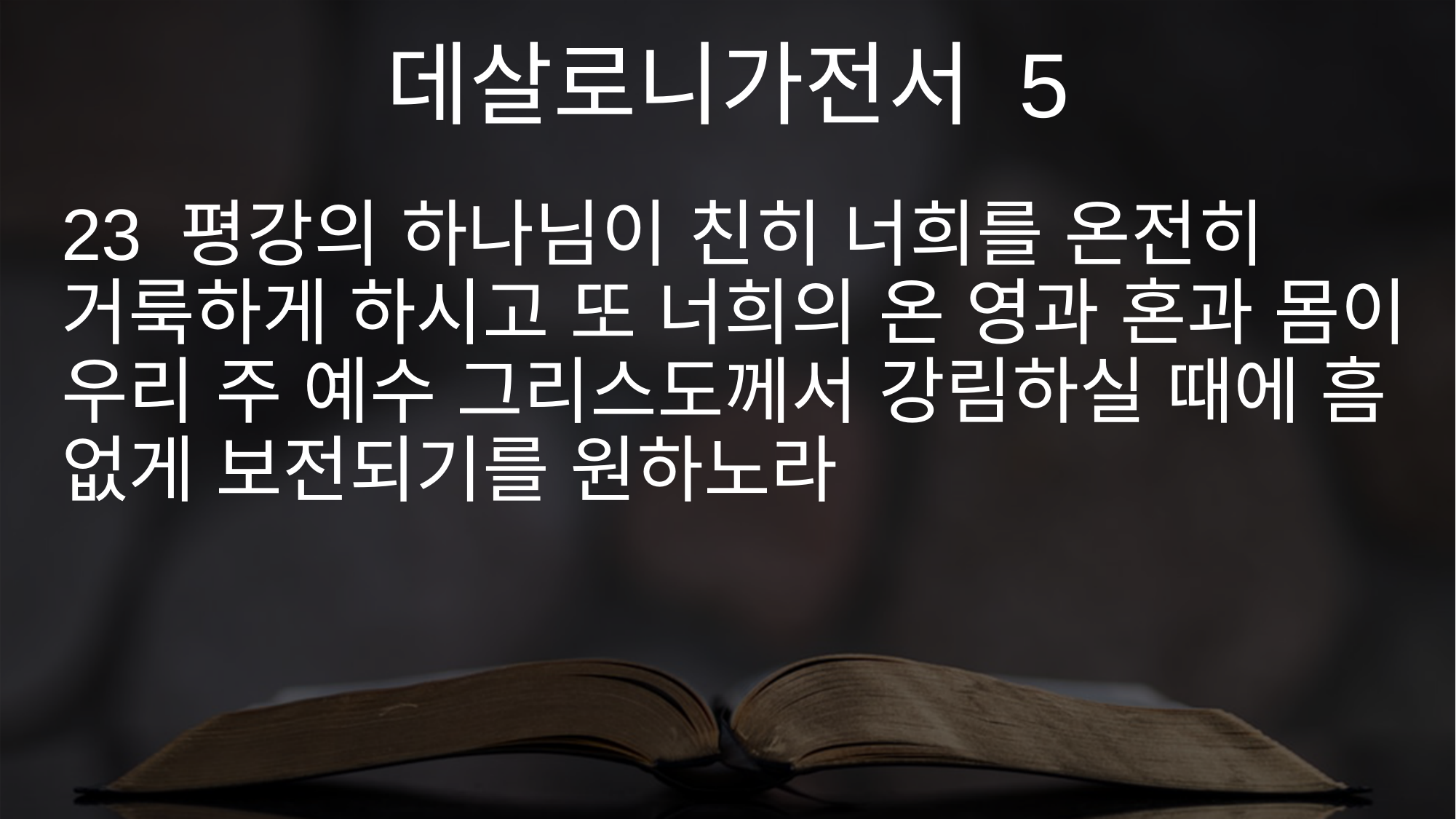

데살로니가전서 5
23 평강의 하나님이 친히 너희를 온전히 거룩하게 하시고 또 너희의 온 영과 혼과 몸이 우리 주 예수 그리스도께서 강림하실 때에 흠 없게 보전되기를 원하노라